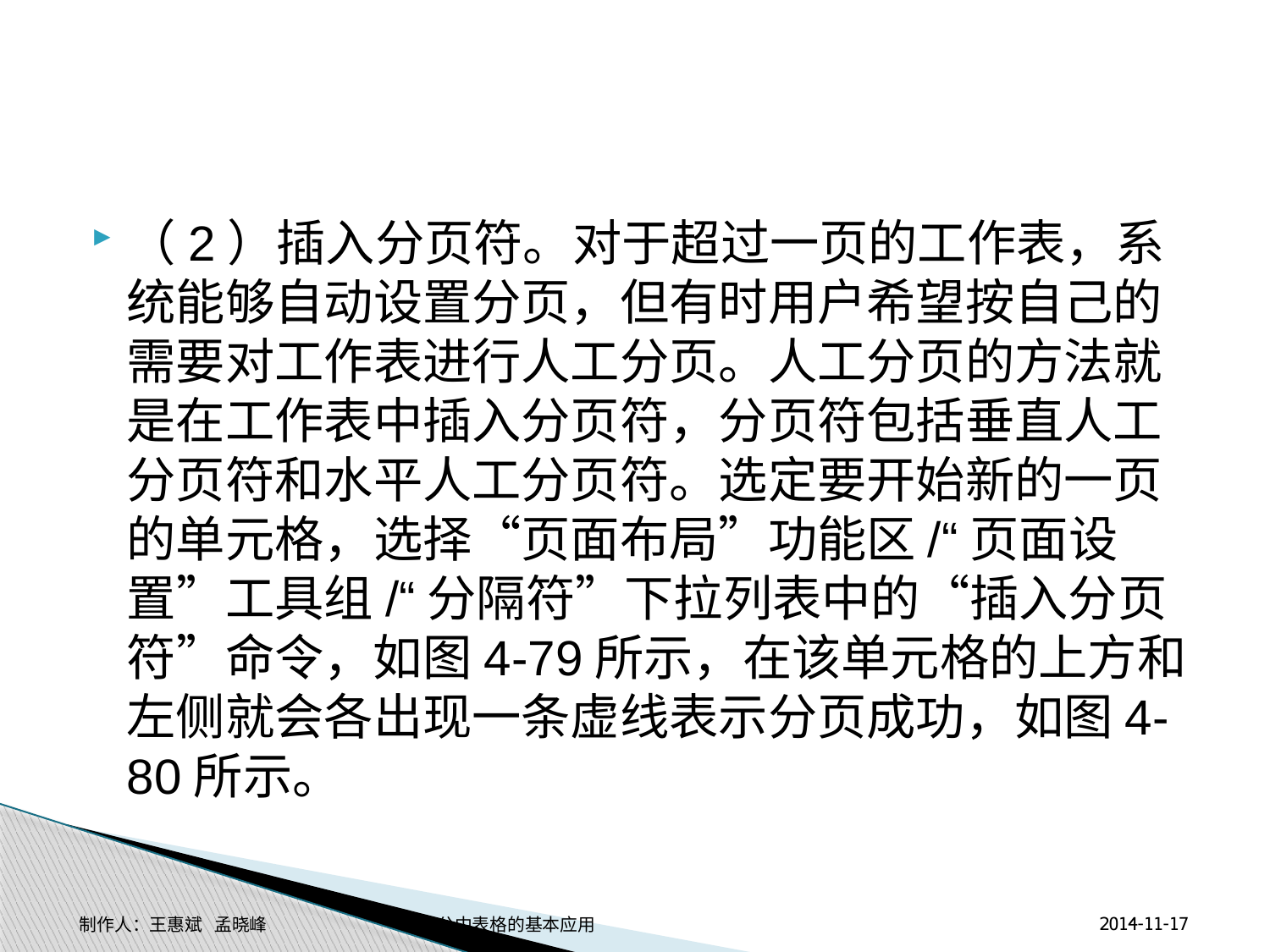

#
（2）插入分页符。对于超过一页的工作表，系统能够自动设置分页，但有时用户希望按自己的需要对工作表进行人工分页。人工分页的方法就是在工作表中插入分页符，分页符包括垂直人工分页符和水平人工分页符。选定要开始新的一页的单元格，选择“页面布局”功能区/“页面设置”工具组/“分隔符”下拉列表中的“插入分页符”命令，如图4-79所示，在该单元格的上方和左侧就会各出现一条虚线表示分页成功，如图4-80所示。
2014-11-17
制作人：王惠斌   孟晓峰                                      办公中表格的基本应用